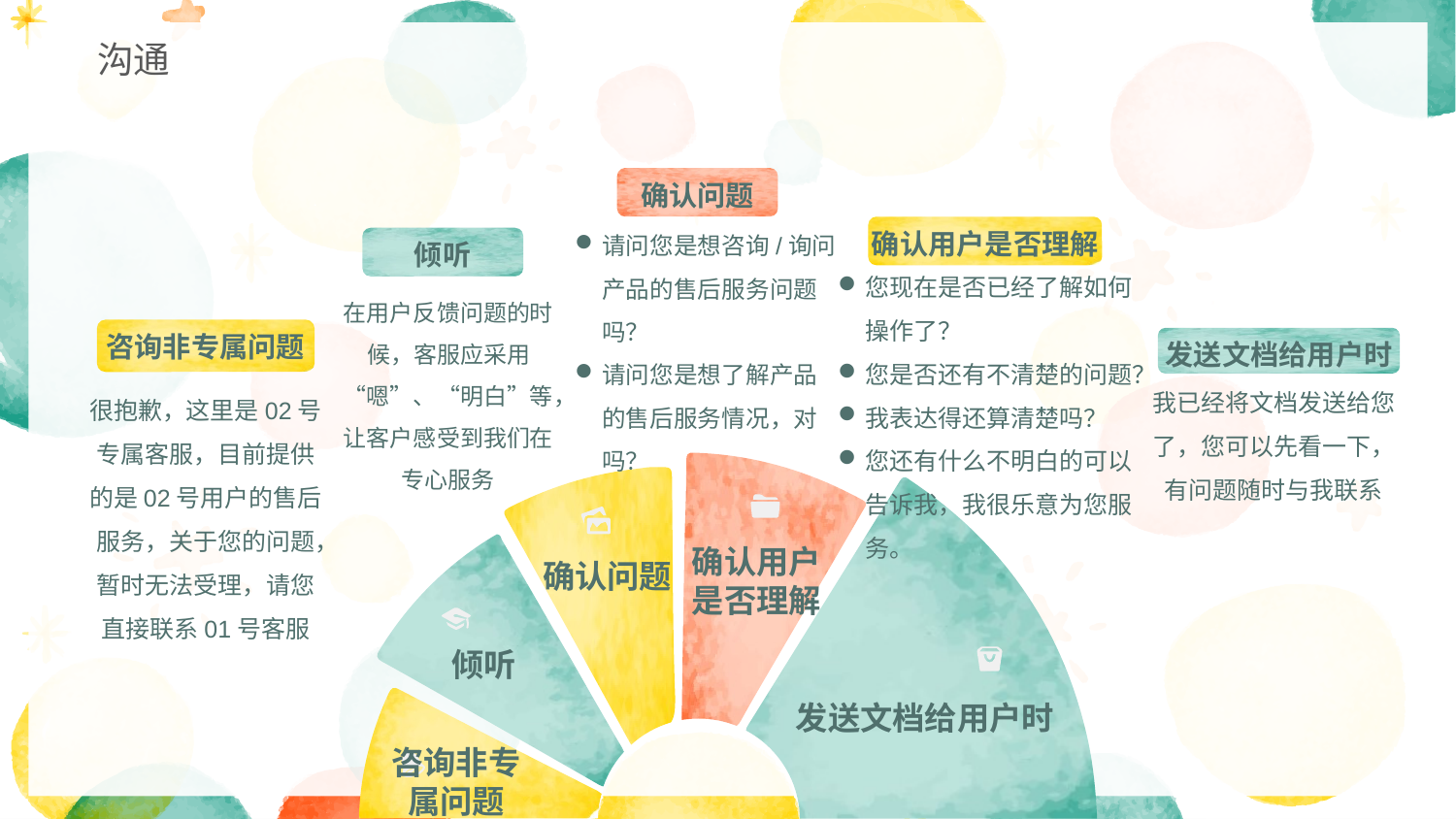

沟通
确认问题
请问您是想咨询/询问产品的售后服务问题吗？
请问您是想了解产品的售后服务情况，对吗？
确认用户是否理解
您现在是否已经了解如何操作了？
您是否还有不清楚的问题？
我表达得还算清楚吗？
您还有什么不明白的可以告诉我，我很乐意为您服务。
倾听
在用户反馈问题的时候，客服应采用“嗯”、“明白”等，让客户感受到我们在专心服务
咨询非专属问题

很抱歉，这里是02号专属客服，目前提供的是02号用户的售后服务，关于您的问题，暂时无法受理，请您直接联系01号客服
发送文档给用户时
我已经将文档发送给您了，您可以先看一下，有问题随时与我联系

确认用户
是否理解
确认问题

倾听

发送文档给用户时
咨询非专
属问题